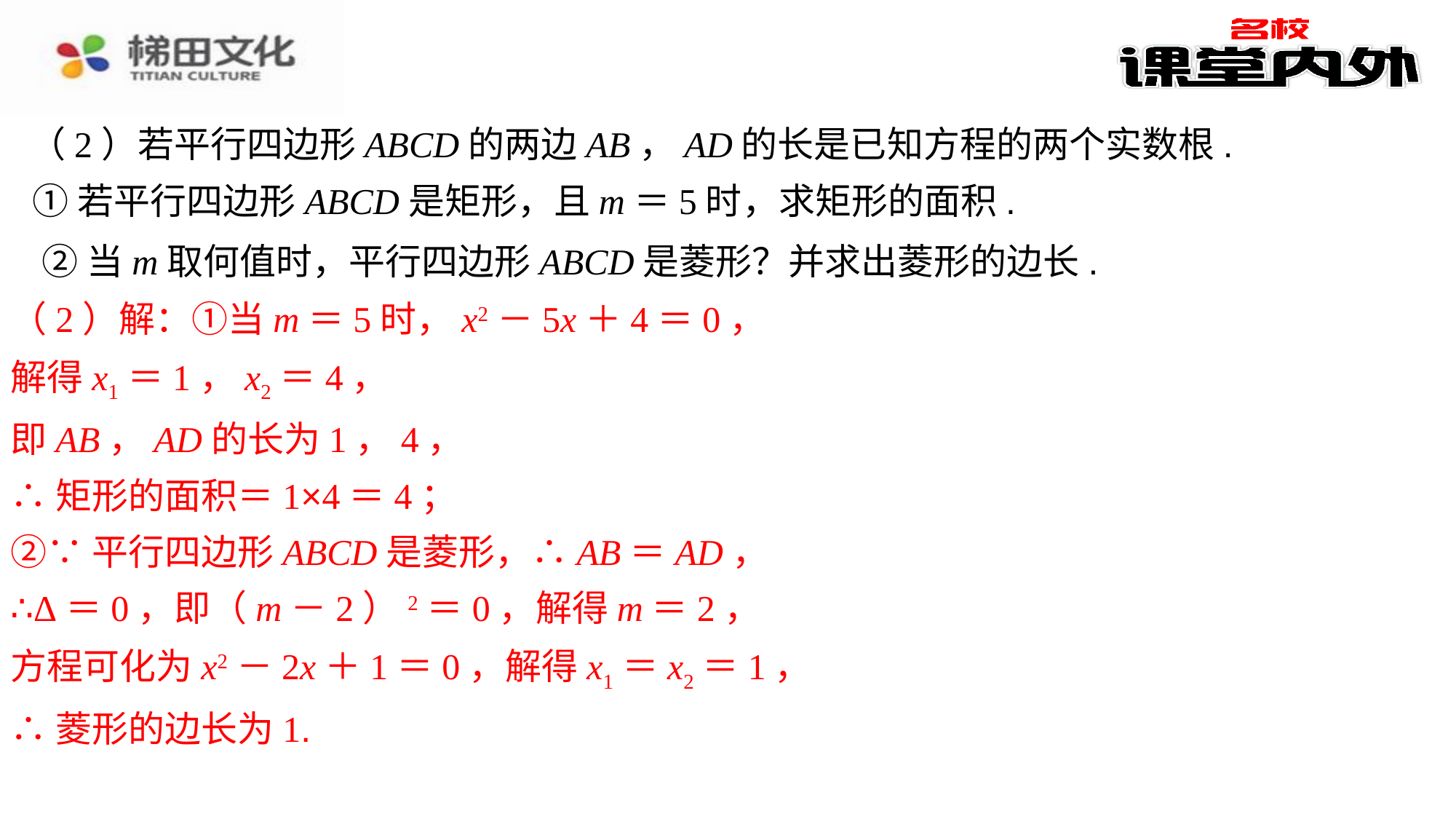

（2）若平行四边形ABCD的两边AB，AD的长是已知方程的两个实数根.
①若平行四边形ABCD是矩形，且m＝5时，求矩形的面积.
②当m取何值时，平行四边形ABCD是菱形？并求出菱形的边长.
（2）解：①当m＝5时，x2－5x＋4＝0，
解得x1＝1，x2＝4，
即AB，AD的长为1，4，
∴矩形的面积＝1×4＝4；
②∵平行四边形ABCD是菱形，∴AB＝AD，
∴Δ＝0，即（m－2）2＝0，解得m＝2，
方程可化为x2－2x＋1＝0，解得x1＝x2＝1，
∴菱形的边长为1.